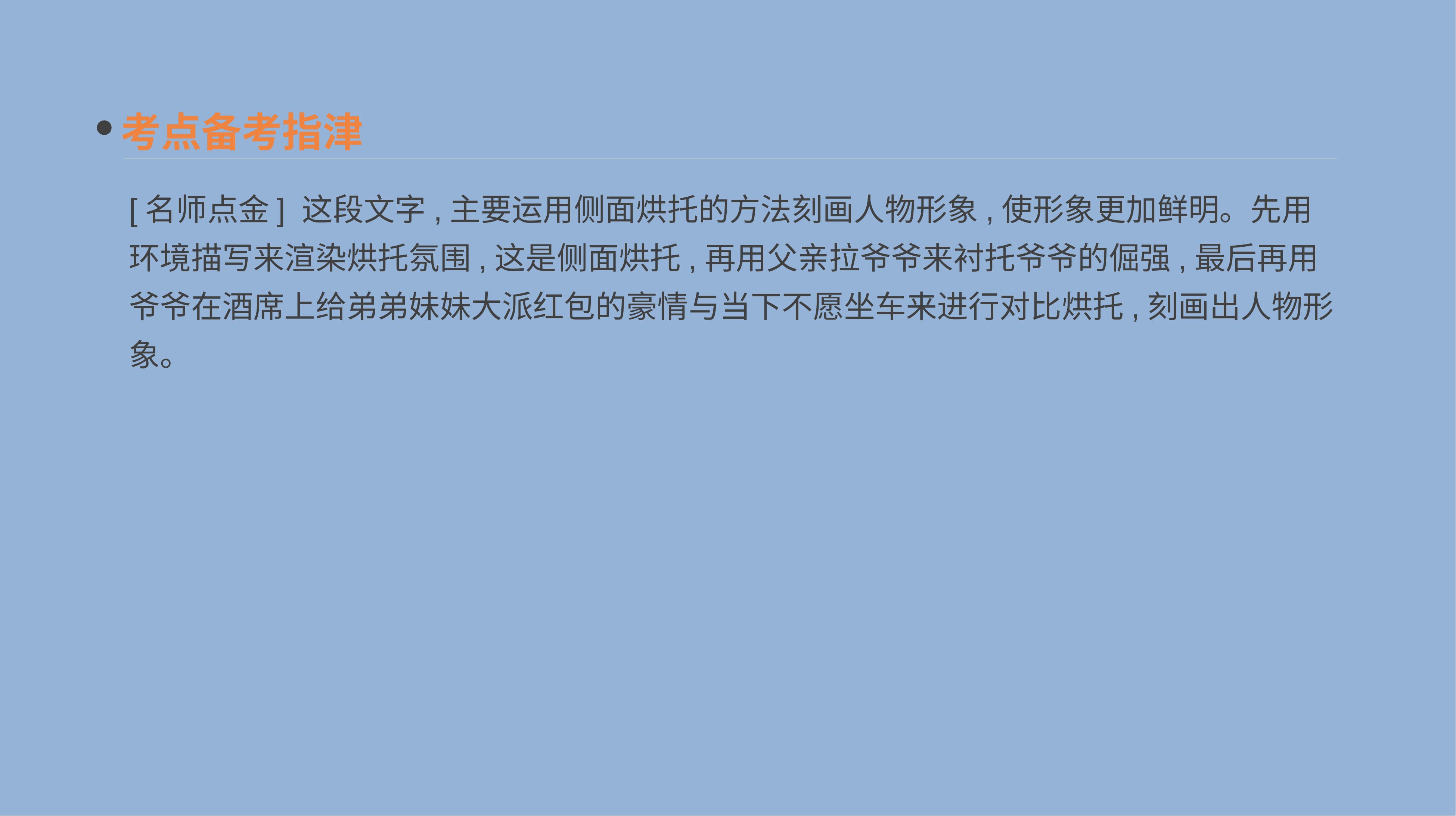

考点备考指津

[名师点金] 这段文字,主要运用侧面烘托的方法刻画人物形象,使形象更加鲜明。先用环境描写来渲染烘托氛围,这是侧面烘托,再用父亲拉爷爷来衬托爷爷的倔强,最后再用爷爷在酒席上给弟弟妹妹大派红包的豪情与当下不愿坐车来进行对比烘托,刻画出人物形象。